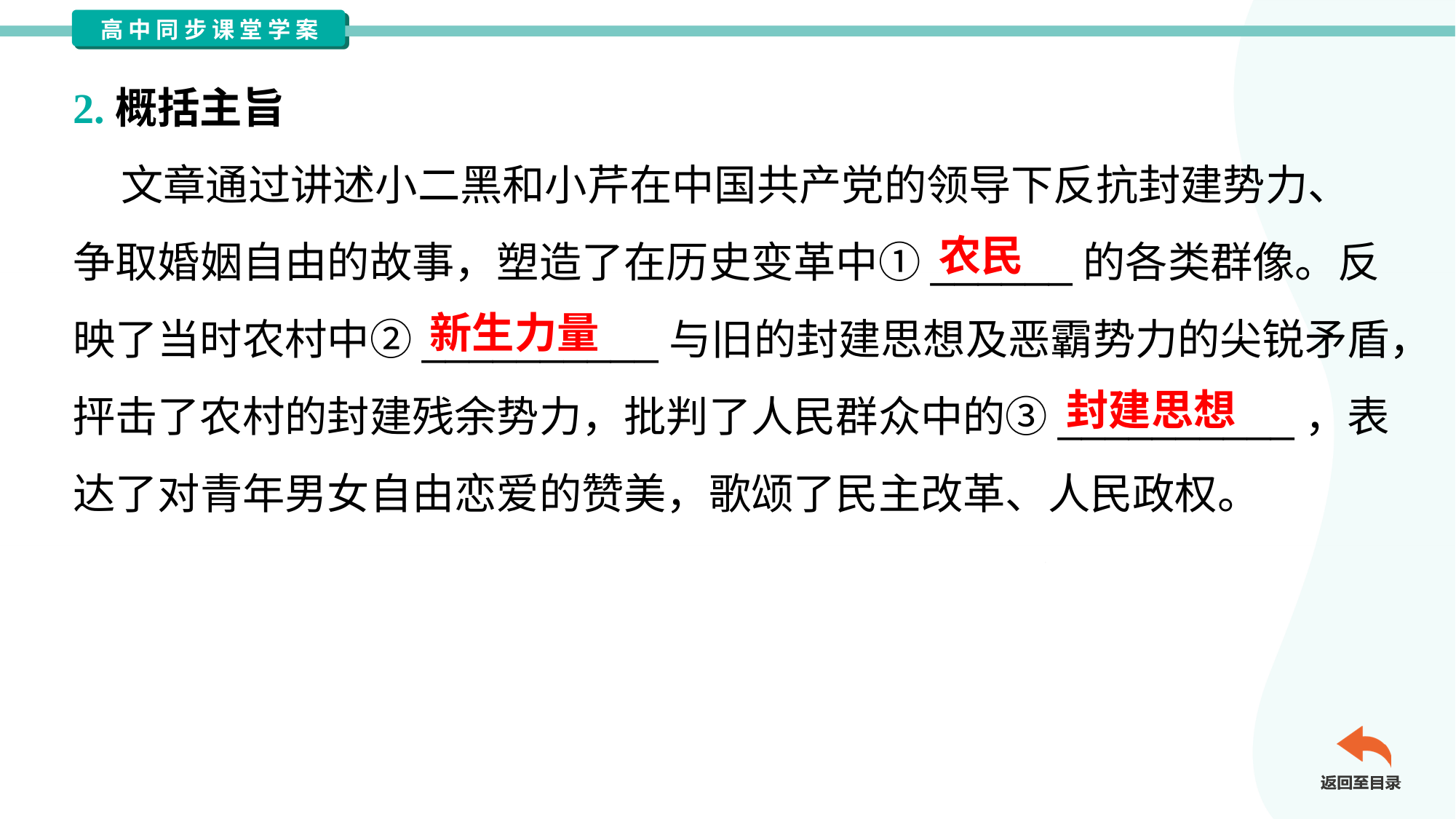

2.概括主旨
    文章通过讲述小二黑和小芹在中国共产党的领导下反抗封建势力、
争取婚姻自由的故事，塑造了在历史变革中①______的各类群像。反
映了当时农村中②__________与旧的封建思想及恶霸势力的尖锐矛盾，
抨击了农村的封建残余势力，批判了人民群众中的③__________，表
达了对青年男女自由恋爱的赞美，歌颂了民主改革、人民政权。
农民
新生力量
封建思想